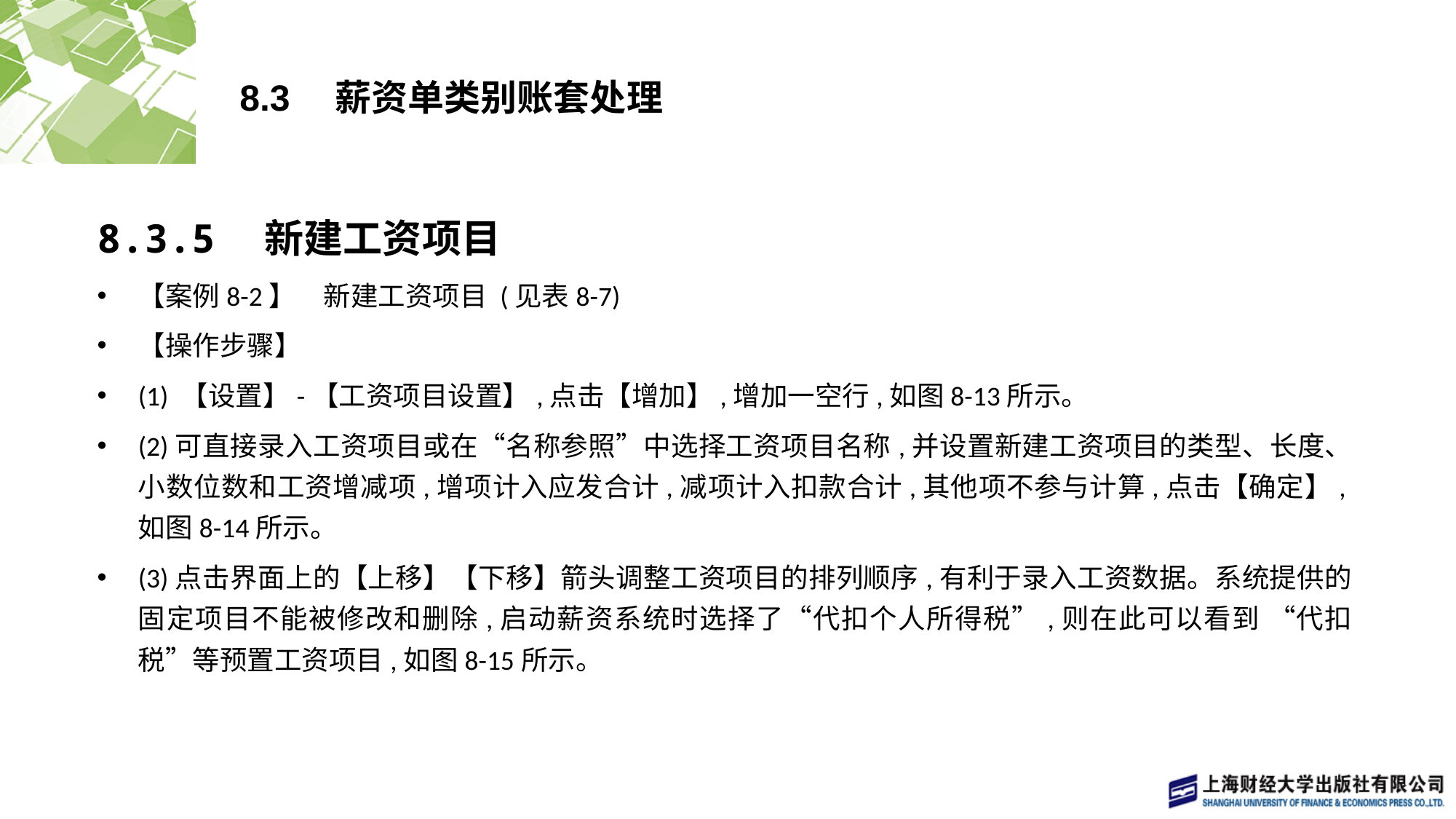

# 8.3　薪资单类别账套处理
8.3.5　新建工资项目
【案例8-2】　新建工资项目 (见表8-7)
【操作步骤】
(1) 【设置】-【工资项目设置】,点击【增加】,增加一空行,如图8-13所示。
(2)可直接录入工资项目或在“名称参照”中选择工资项目名称,并设置新建工资项目的类型、长度、小数位数和工资增减项,增项计入应发合计,减项计入扣款合计,其他项不参与计算,点击【确定】,如图8-14所示。
(3)点击界面上的【上移】【下移】箭头调整工资项目的排列顺序,有利于录入工资数据。系统提供的固定项目不能被修改和删除,启动薪资系统时选择了“代扣个人所得税”,则在此可以看到 “代扣税”等预置工资项目,如图8-15所示。